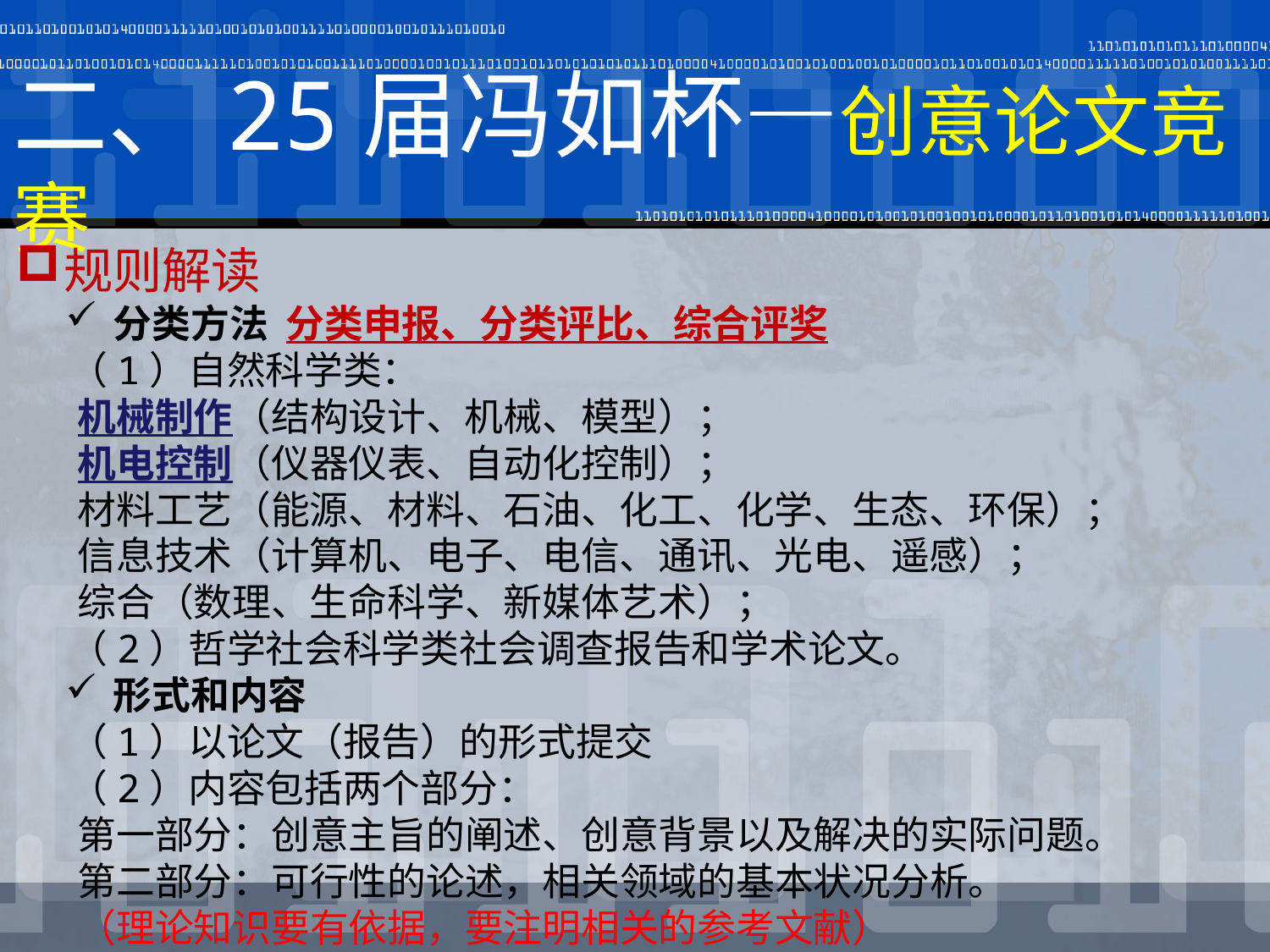

# 二、25届冯如杯—创意论文竞赛
规则解读
分类方法  分类申报、分类评比、综合评奖
     （1）自然科学类：
      机械制作（结构设计、机械、模型）；
      机电控制（仪器仪表、自动化控制）；
      材料工艺（能源、材料、石油、化工、化学、生态、环保）；
      信息技术（计算机、电子、电信、通讯、光电、遥感）；
      综合（数理、生命科学、新媒体艺术）；
     （2）哲学社会科学类社会调查报告和学术论文。
形式和内容
     （1）以论文（报告）的形式提交
     （2）内容包括两个部分：
      第一部分：创意主旨的阐述、创意背景以及解决的实际问题。
      第二部分：可行性的论述，相关领域的基本状况分析。
      （理论知识要有依据，要注明相关的参考文献）